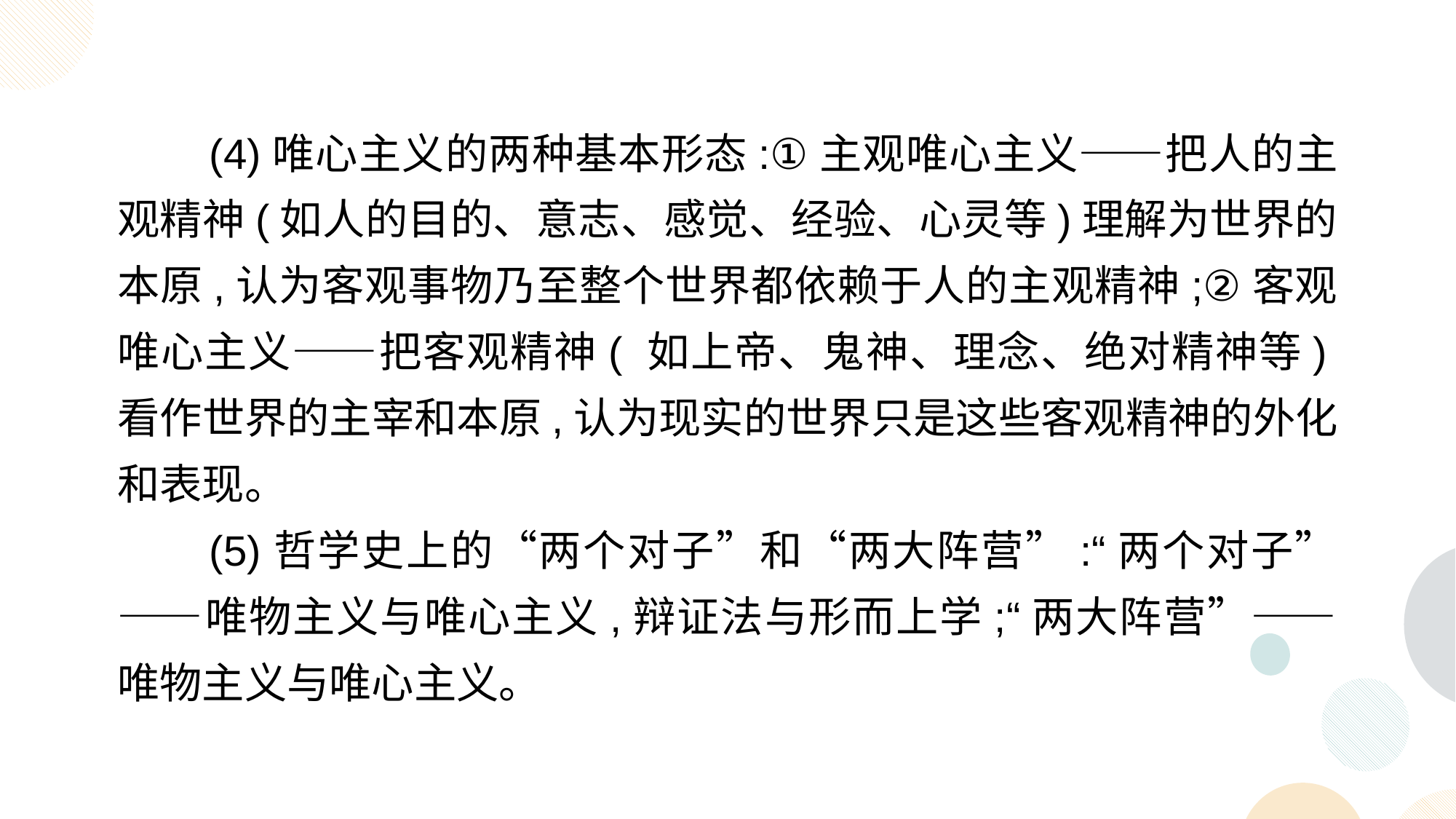

(4)唯心主义的两种基本形态:①主观唯心主义——把人的主观精神(如人的目的、意志、感觉、经验、心灵等)理解为世界的本原,认为客观事物乃至整个世界都依赖于人的主观精神;②客观唯心主义——把客观精神( 如上帝、鬼神、理念、绝对精神等)看作世界的主宰和本原,认为现实的世界只是这些客观精神的外化和表现。
(5)哲学史上的“两个对子”和“两大阵营”:“两个对子”——唯物主义与唯心主义,辩证法与形而上学;“两大阵营”——唯物主义与唯心主义。